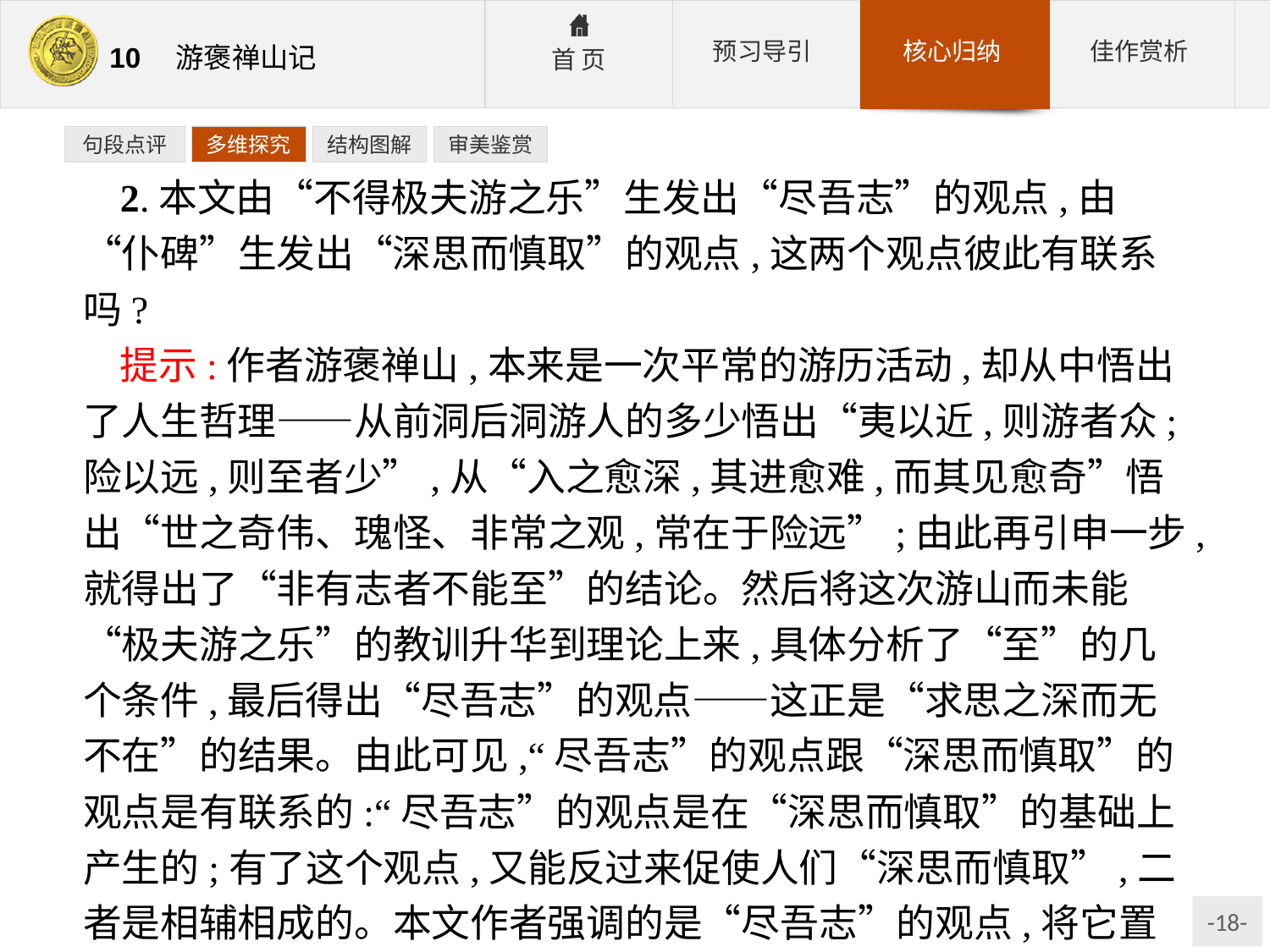

句段点评
多维探究
结构图解
审美鉴赏
2.本文由“不得极夫游之乐”生发出“尽吾志”的观点,由“仆碑”生发出“深思而慎取”的观点,这两个观点彼此有联系吗?
提示:作者游褒禅山,本来是一次平常的游历活动,却从中悟出了人生哲理——从前洞后洞游人的多少悟出“夷以近,则游者众;险以远,则至者少”,从“入之愈深,其进愈难,而其见愈奇”悟出“世之奇伟、瑰怪、非常之观,常在于险远”;由此再引申一步,就得出了“非有志者不能至”的结论。然后将这次游山而未能“极夫游之乐”的教训升华到理论上来,具体分析了“至”的几个条件,最后得出“尽吾志”的观点——这正是“求思之深而无不在”的结果。由此可见,“尽吾志”的观点跟“深思而慎取”的观点是有联系的:“尽吾志”的观点是在“深思而慎取”的基础上产生的;有了这个观点,又能反过来促使人们“深思而慎取”,二者是相辅相成的。本文作者强调的是“尽吾志”的观点,将它置于主要位置,只是在文末略提“深思而慎取”的观点,这种布局方式是恰当的,既突出了全文的主旨,又不忽略它的次要方面。